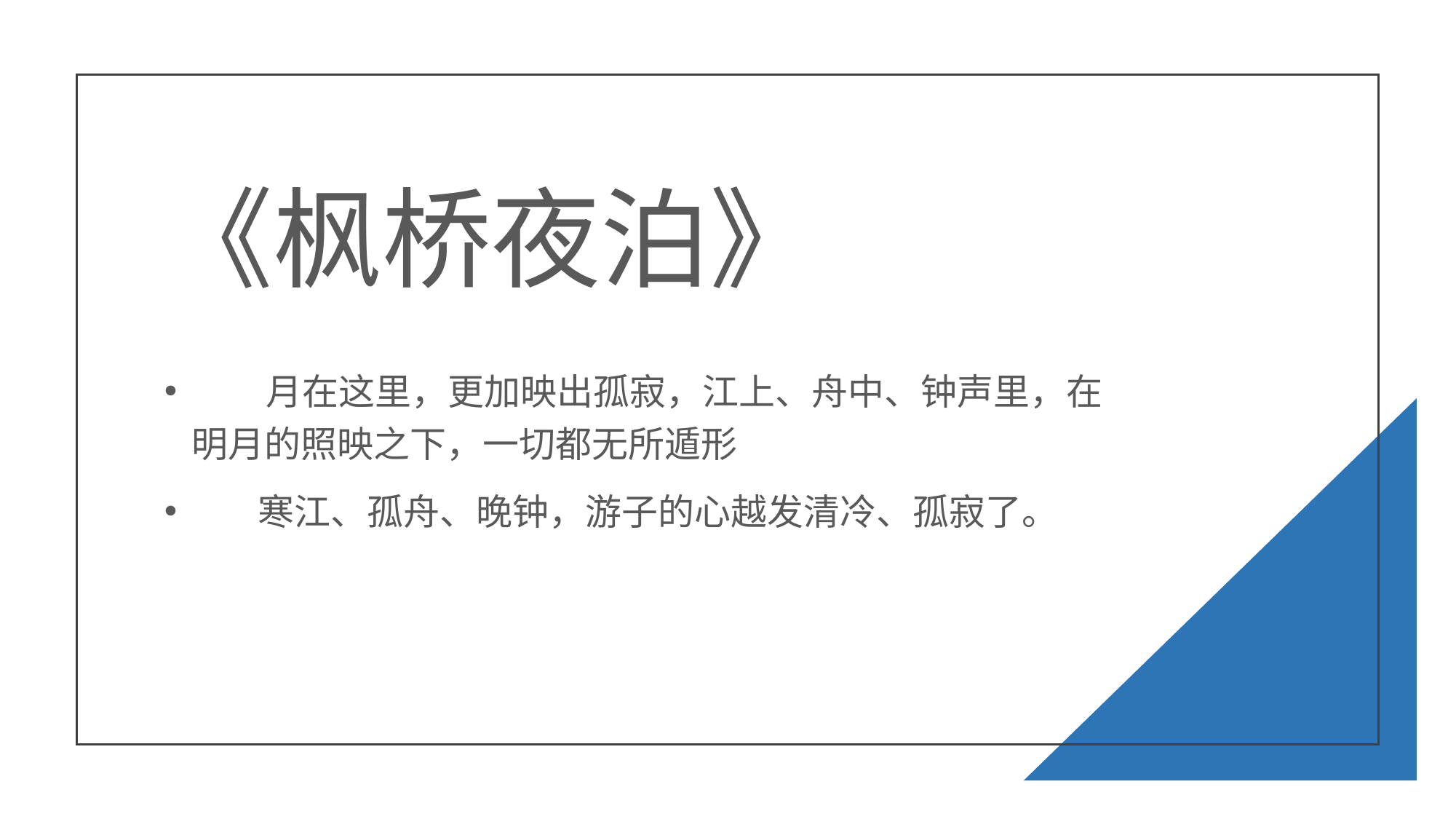

# 《枫桥夜泊》
        月在这里，更加映出孤寂，江上、舟中、钟声里，在明月的照映之下，一切都无所遁形
       寒江、孤舟、晚钟，游子的心越发清冷、孤寂了。